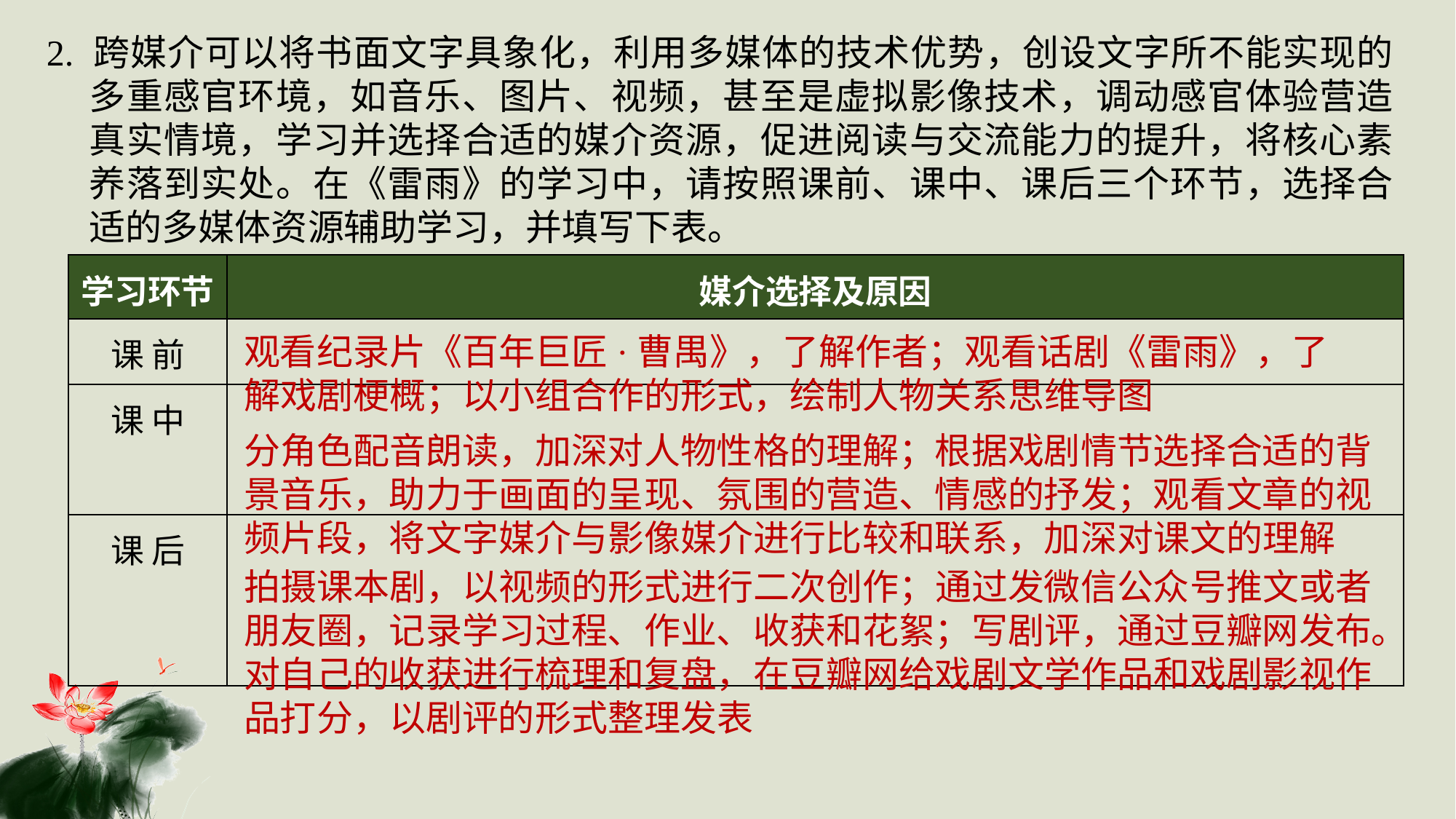

2. 跨媒介可以将书面文字具象化，利用多媒体的技术优势，创设文字所不能实现的多重感官环境，如音乐、图片、视频，甚至是虚拟影像技术，调动感官体验营造真实情境，学习并选择合适的媒介资源，促进阅读与交流能力的提升，将核心素养落到实处。在《雷雨》的学习中，请按照课前、课中、课后三个环节，选择合适的多媒体资源辅助学习，并填写下表。
| 学习环节 | 媒介选择及原因 |
| --- | --- |
| 课 前 |  |
| 课 中 |  |
| 课 后 |  |
观看纪录片《百年巨匠·曹禺》，了解作者；观看话剧《雷雨》，了解戏剧梗概；以小组合作的形式，绘制人物关系思维导图
分角色配音朗读，加深对人物性格的理解；根据戏剧情节选择合适的背景音乐，助力于画面的呈现、氛围的营造、情感的抒发；观看文章的视频片段，将文字媒介与影像媒介进行比较和联系，加深对课文的理解
拍摄课本剧，以视频的形式进行二次创作；通过发微信公众号推文或者朋友圈，记录学习过程、作业、收获和花絮；写剧评，通过豆瓣网发布。对自己的收获进行梳理和复盘，在豆瓣网给戏剧文学作品和戏剧影视作品打分，以剧评的形式整理发表